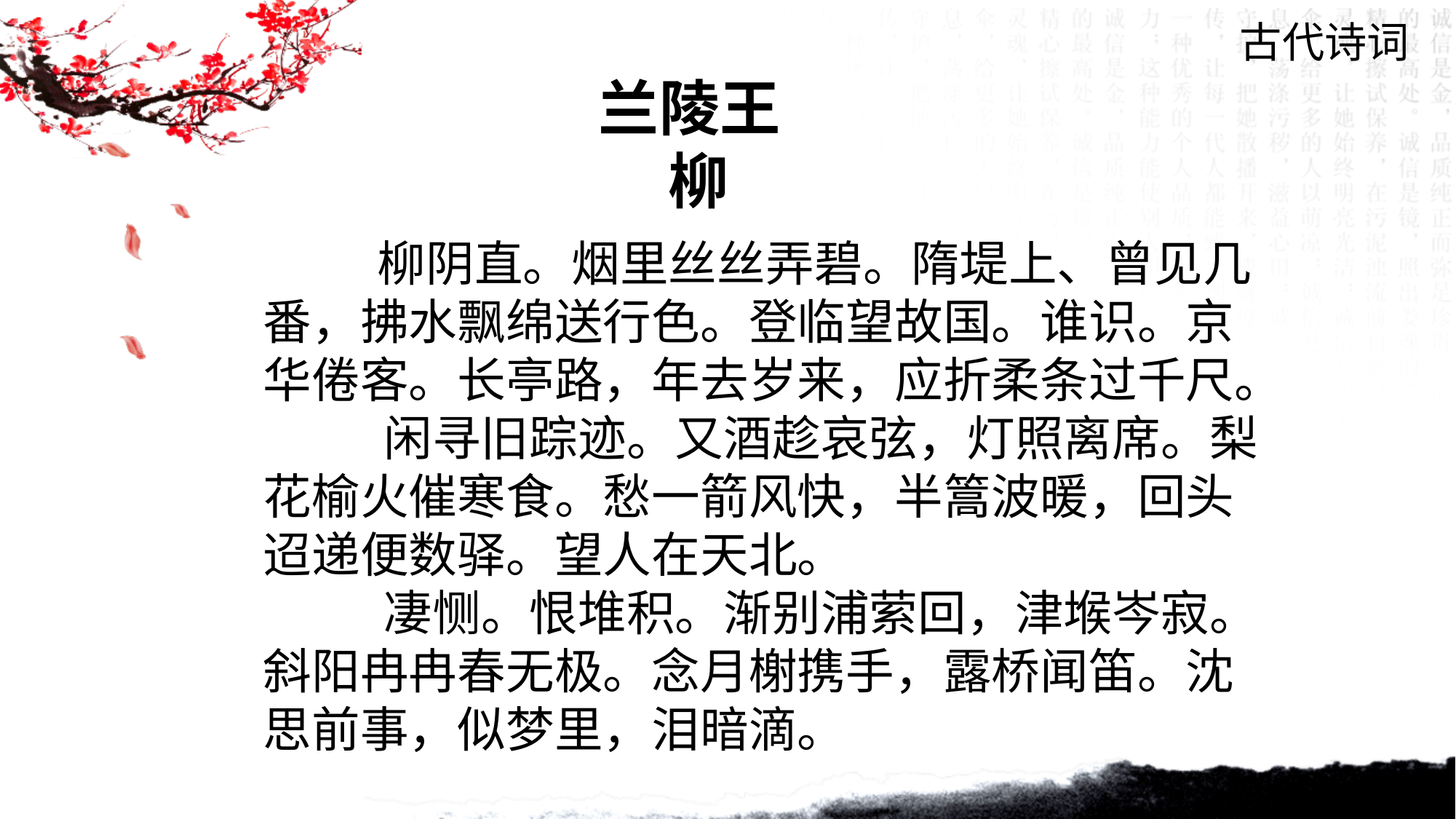

古代诗词
兰陵王
    柳
           柳阴直。烟里丝丝弄碧。隋堤上、曾见几番，拂水飘绵送行色。登临望故国。谁识。京华倦客。长亭路，年去岁来，应折柔条过千尺。
          闲寻旧踪迹。又酒趁哀弦，灯照离席。梨花榆火催寒食。愁一箭风快，半篙波暖，回头迢递便数驿。望人在天北。
          凄恻。恨堆积。渐别浦萦回，津堠岑寂。斜阳冉冉春无极。念月榭携手，露桥闻笛。沈思前事，似梦里，泪暗滴。